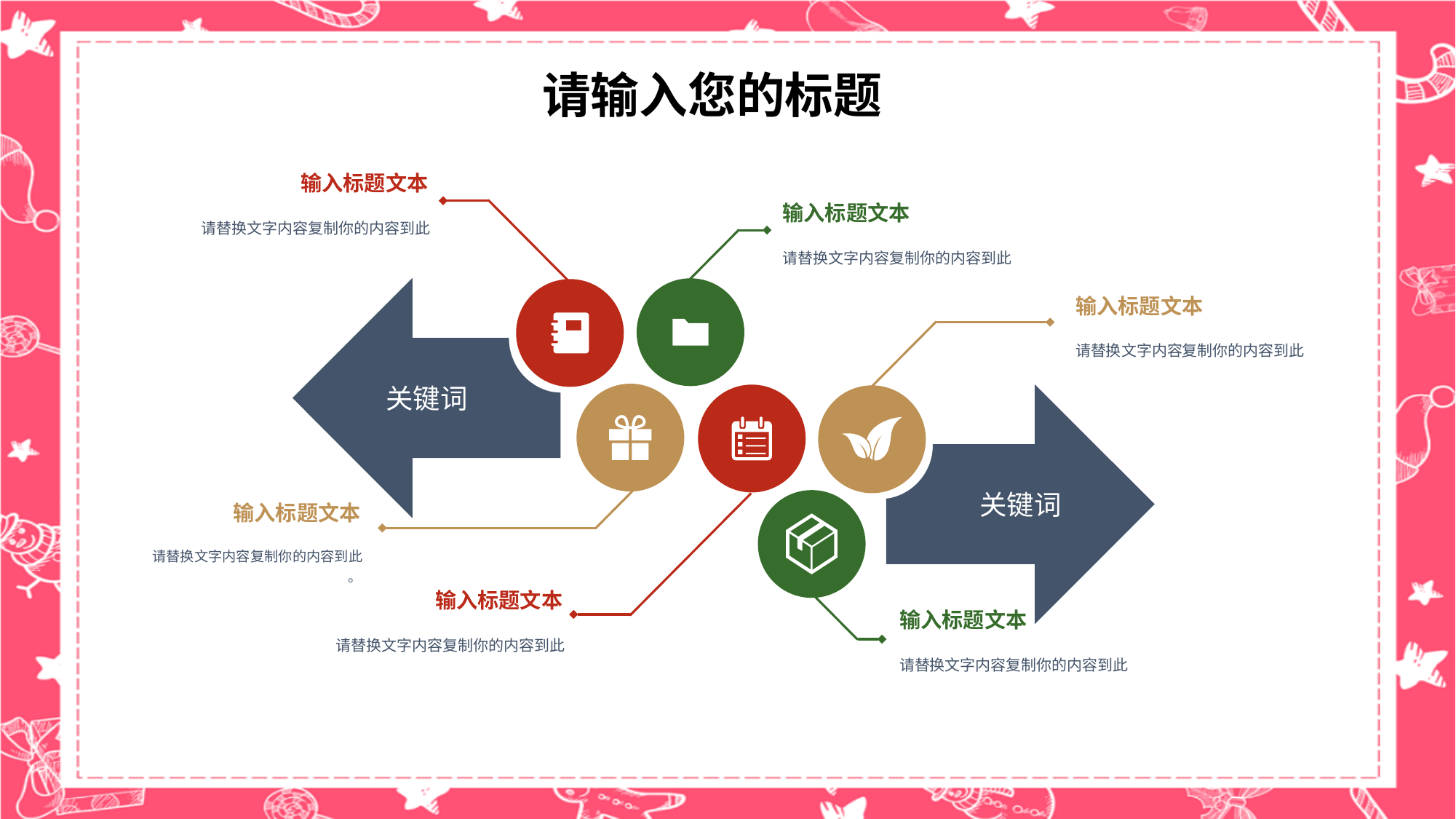

请输入您的标题
输入标题文本
请替换文字内容复制你的内容到此
输入标题文本
请替换文字内容复制你的内容到此
关键词

关键词

输入标题文本
请替换文字内容复制你的内容到此
输入标题文本
请替换文字内容复制你的内容到此
。
输入标题文本
请替换文字内容复制你的内容到此
输入标题文本
请替换文字内容复制你的内容到此